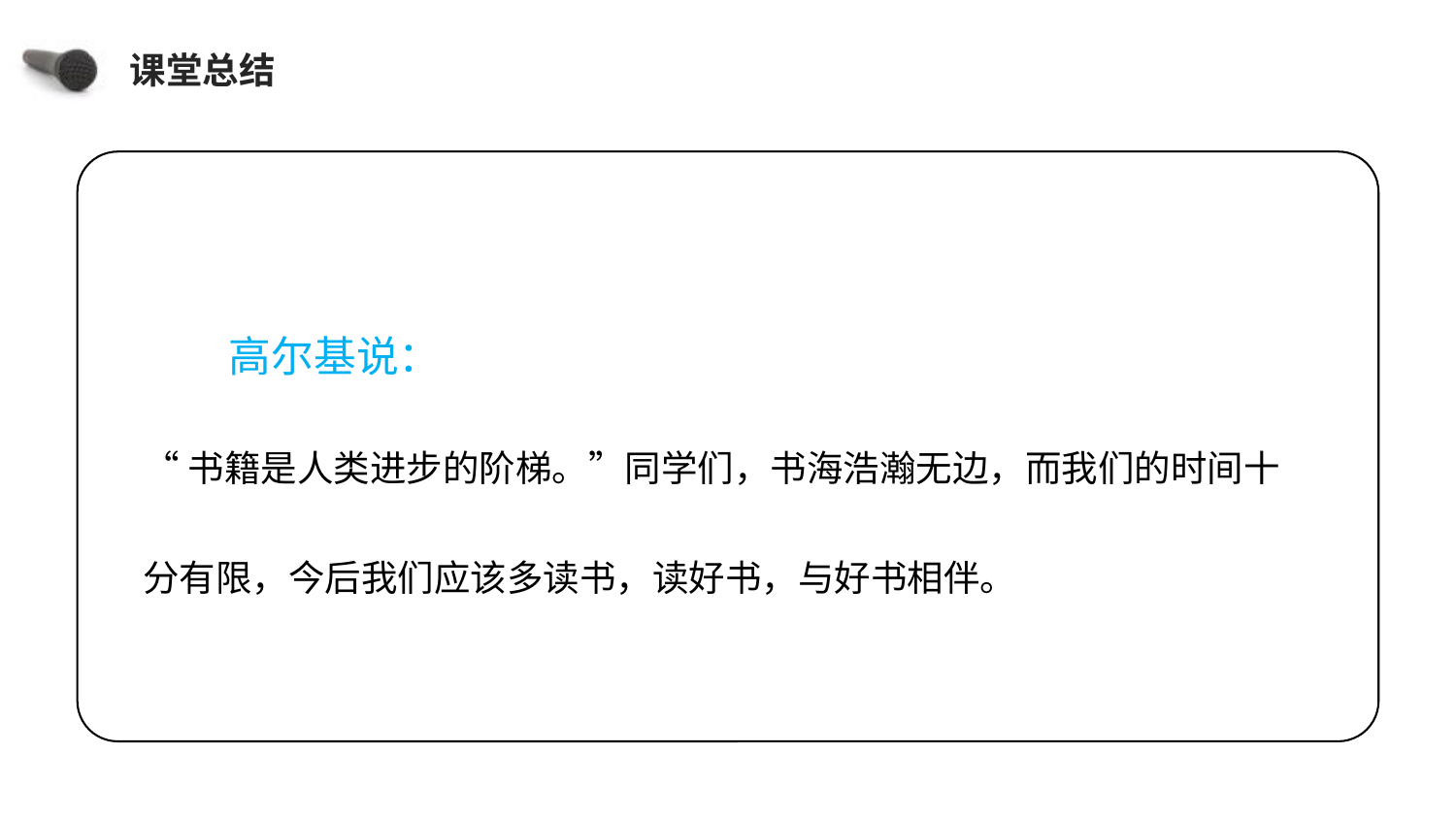

课堂总结
        高尔基说：
“书籍是人类进步的阶梯。”同学们，书海浩瀚无边，而我们的时间十分有限，今后我们应该多读书，读好书，与好书相伴。